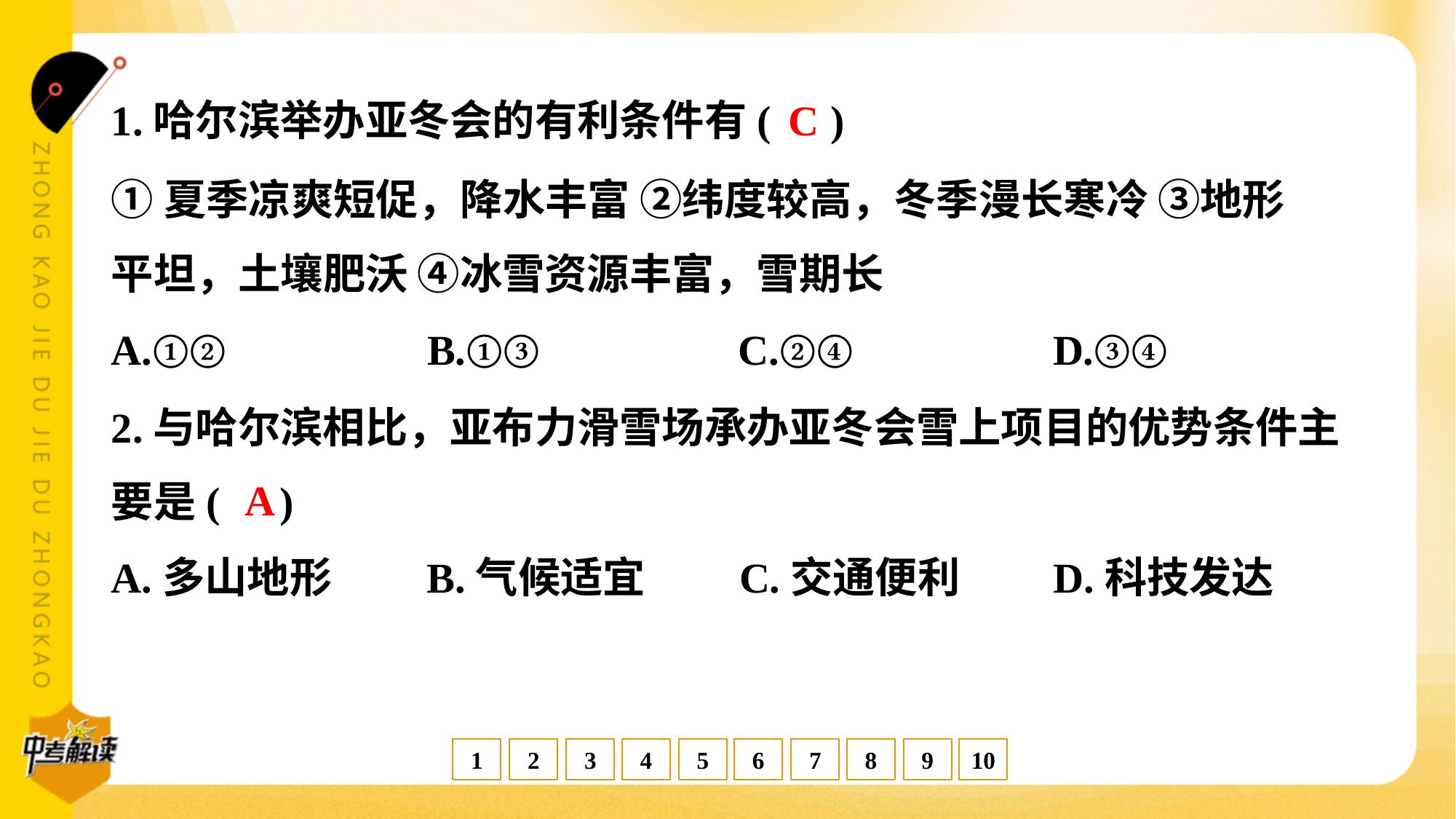

C
1.哈尔滨举办亚冬会的有利条件有(     )
①夏季凉爽短促，降水丰富 ②纬度较高，冬季漫长寒冷 ③地形
平坦，土壤肥沃 ④冰雪资源丰富，雪期长
A.①②	B.①③	C.②④	D.③④
2.与哈尔滨相比，亚布力滑雪场承办亚冬会雪上项目的优势条件主
要是(     )
A
A.多山地形	B.气候适宜	C.交通便利	D.科技发达